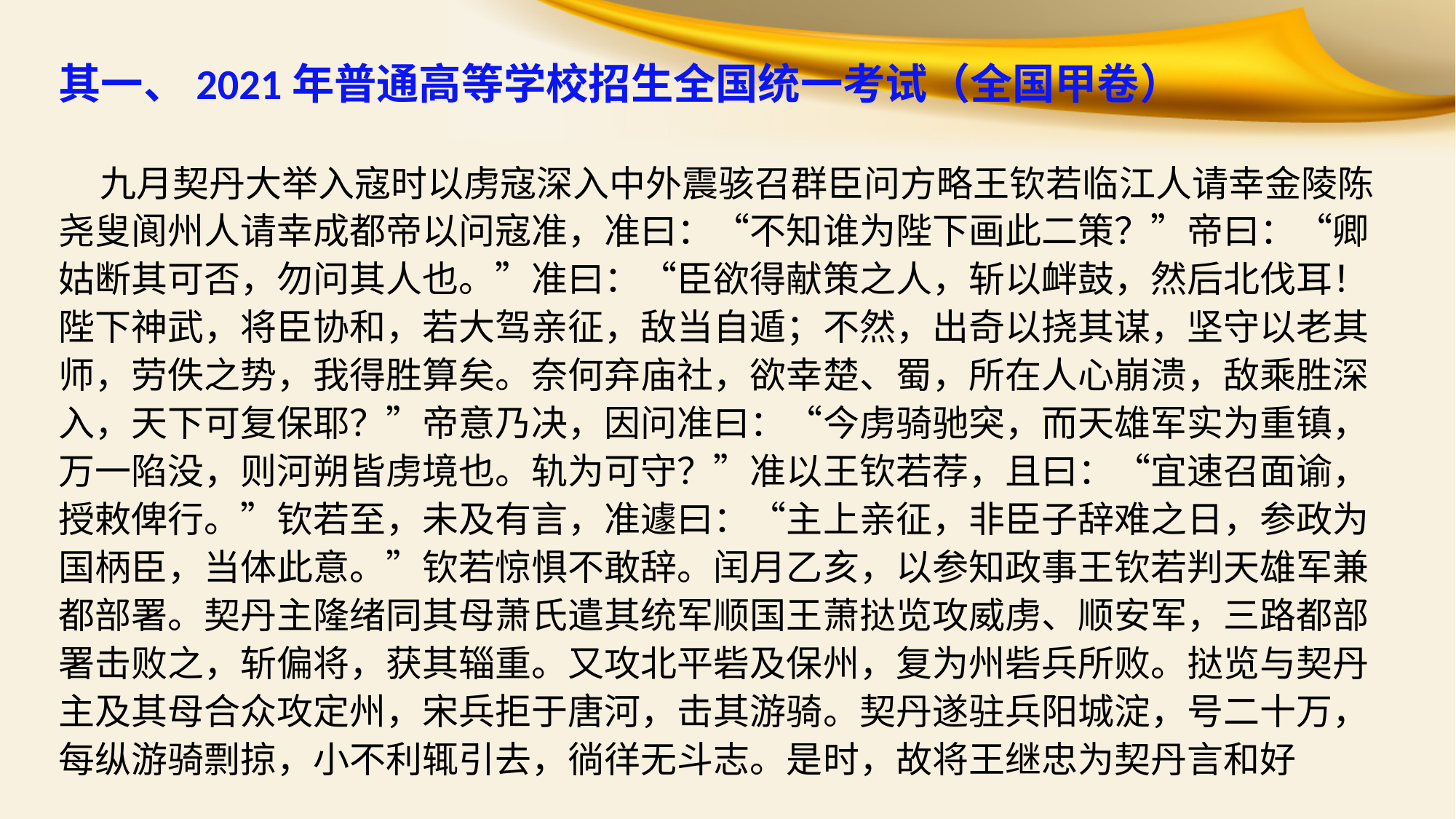

其一、2021年普通高等学校招生全国统一考试（全国甲卷）

    九月契丹大举入寇时以虏寇深入中外震骇召群臣问方略王钦若临江人请幸金陵陈尧叟阆州人请幸成都帝以问寇准，准曰：“不知谁为陛下画此二策？”帝曰：“卿姑断其可否，勿问其人也。”准曰：“臣欲得献策之人，斩以衅鼓，然后北伐耳！陛下神武，将臣协和，若大驾亲征，敌当自遁；不然，出奇以挠其谋，坚守以老其师，劳佚之势，我得胜算矣。奈何弃庙社，欲幸楚、蜀，所在人心崩溃，敌乘胜深入，天下可复保耶？”帝意乃决，因问准曰：“今虏骑驰突，而天雄军实为重镇，万一陷没，则河朔皆虏境也。轨为可守？”准以王钦若荐，且曰：“宜速召面谕，授敕俾行。”钦若至，未及有言，准遽曰：“主上亲征，非臣子辞难之日，参政为国柄臣，当体此意。”钦若惊惧不敢辞。闰月乙亥，以参知政事王钦若判天雄军兼都部署。契丹主隆绪同其母萧氏遣其统军顺国王萧挞览攻威虏、顺安军，三路都部署击败之，斩偏将，获其辎重。又攻北平砦及保州，复为州砦兵所败。挞览与契丹主及其母合众攻定州，宋兵拒于唐河，击其游骑。契丹遂驻兵阳城淀，号二十万，每纵游骑剽掠，小不利辄引去，徜徉无斗志。是时，故将王继忠为契丹言和好